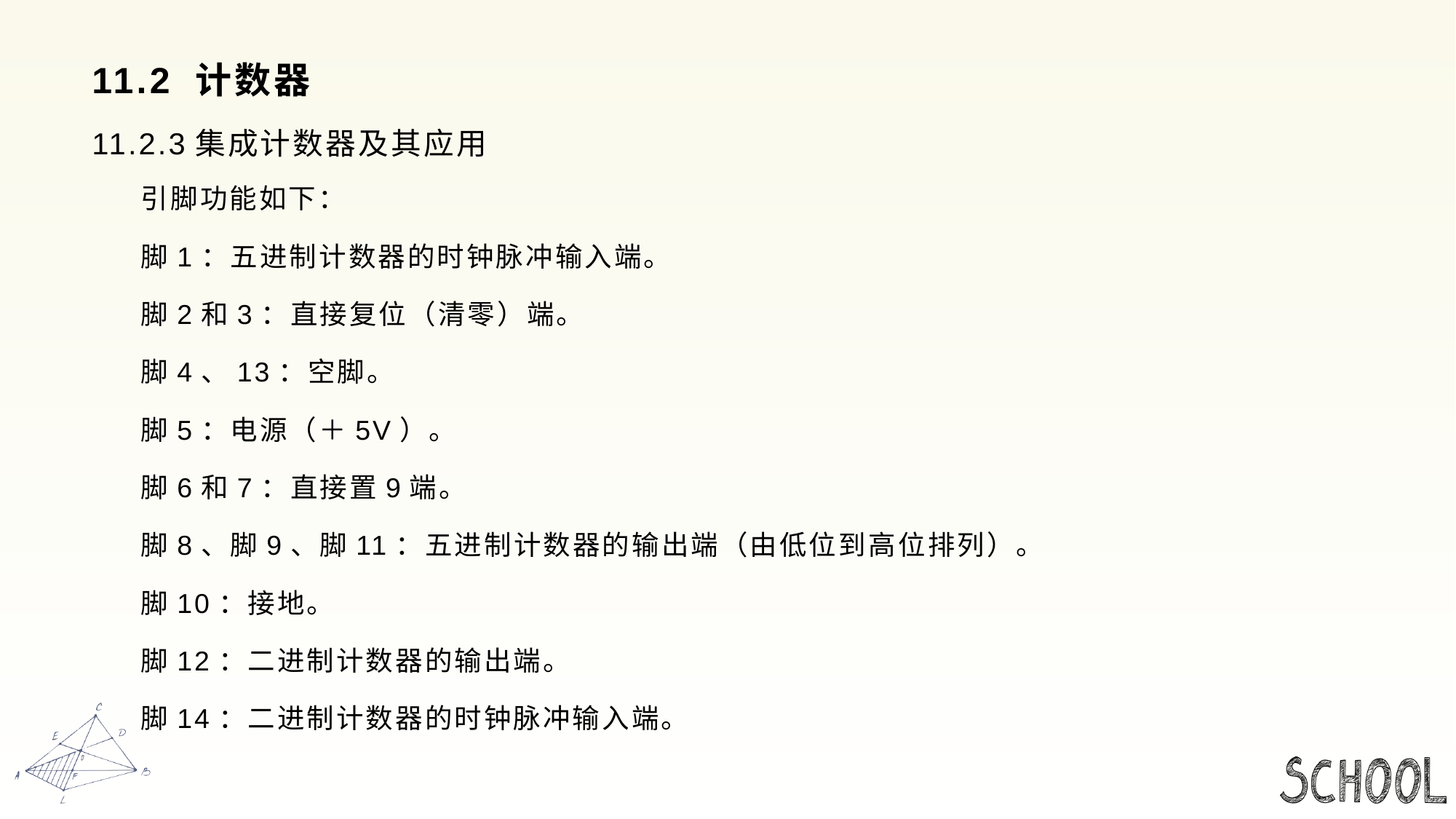

# 11.2 计数器
11.2.3集成计数器及其应用
     引脚功能如下：
     脚1：五进制计数器的时钟脉冲输入端。
     脚2和3：直接复位（清零）端。
     脚4、13：空脚。
     脚5：电源（＋5V）。
     脚6和7：直接置9端。
     脚8、脚9、脚11：五进制计数器的输出端（由低位到高位排列）。
     脚10：接地。
     脚12：二进制计数器的输出端。
     脚14：二进制计数器的时钟脉冲输入端。